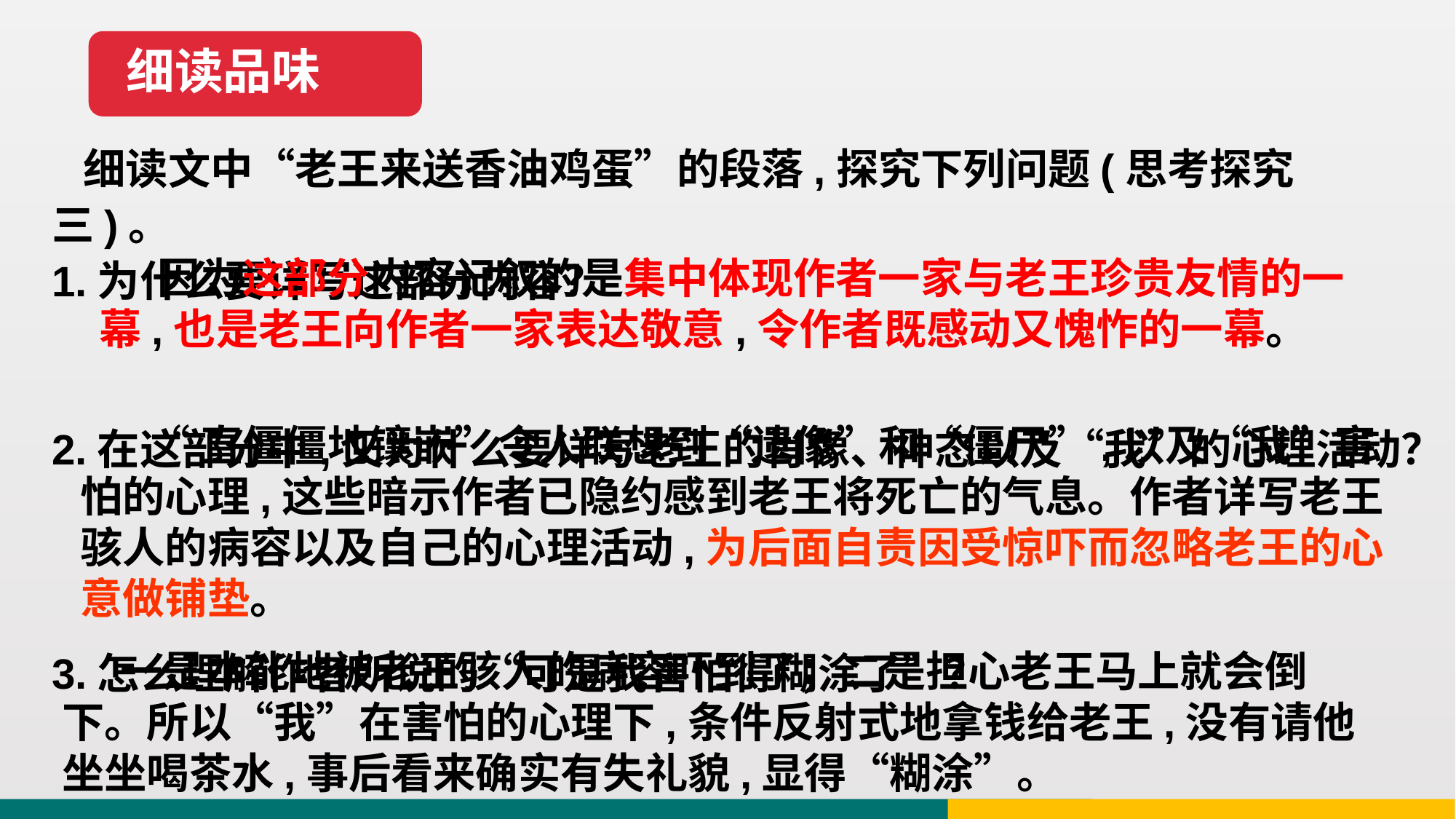

细读品味
  细读文中“老王来送香油鸡蛋”的段落,探究下列问题(思考探究三)。
1.为什么要详写这部分内容？

2.在这部分中,又为什么要详写老王的肖像、神态以及“我”的心理活动？

3.怎么理解作者所说的“可是我害怕得糊涂了”？
     因为这部分内容记叙的是集中体现作者一家与老王珍贵友情的一幕,也是老王向作者一家表达敬意,令作者既感动又愧怍的一幕。
       “直僵僵地镶嵌”令人联想到“遗像”和“僵尸”,以及“我”害怕的心理,这些暗示作者已隐约感到老王将死亡的气息。作者详写老王骇人的病容以及自己的心理活动,为后面自责因受惊吓而忽略老王的心意做铺垫。
     一是本能地被老王骇人的病容吓到了；二是担心老王马上就会倒下。所以“我”在害怕的心理下,条件反射式地拿钱给老王,没有请他坐坐喝茶水,事后看来确实有失礼貌,显得“糊涂”。